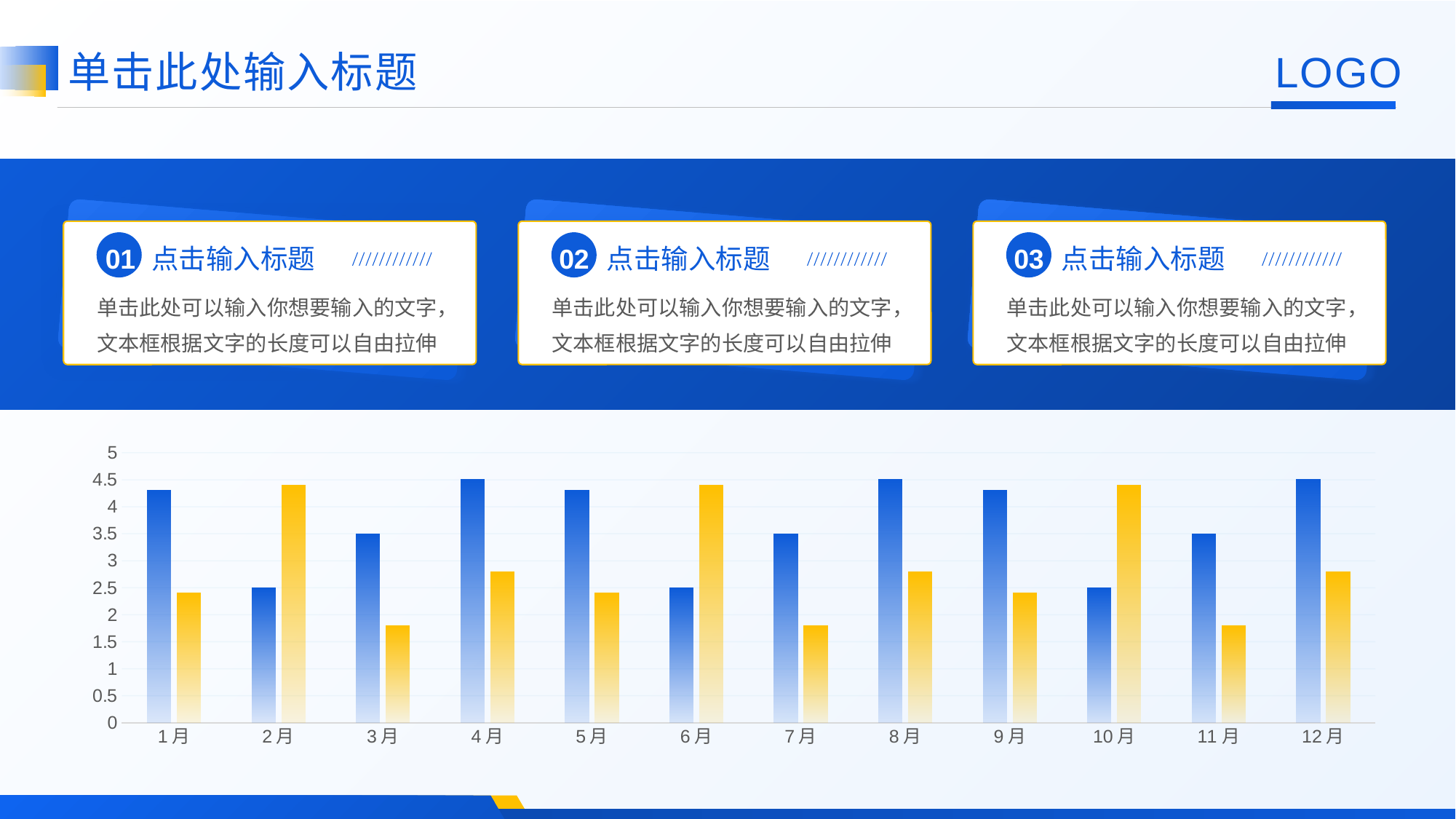

LOGO
单击此处输入标题

01
点击输入标题
单击此处可以输入你想要输入的文字，文本框根据文字的长度可以自由拉伸

02
点击输入标题
单击此处可以输入你想要输入的文字，文本框根据文字的长度可以自由拉伸

03
点击输入标题
单击此处可以输入你想要输入的文字，文本框根据文字的长度可以自由拉伸

### Chart

| Category | 系列 1 | 系列 2 |
|---|---|---|
| 1月 | 4.3 | 2.4 |
| 2月 | 2.5 | 4.4 |
| 3月 | 3.5 | 1.8 |
| 4月 | 4.5 | 2.8 |
| 5月 | 4.3 | 2.4 |
| 6月 | 2.5 | 4.4 |
| 7月 | 3.5 | 1.8 |
| 8月 | 4.5 | 2.8 |
| 9月 | 4.3 | 2.4 |
| 10月 | 2.5 | 4.4 |
| 11月 | 3.5 | 1.8 |
| 12月 | 4.5 | 2.8 |